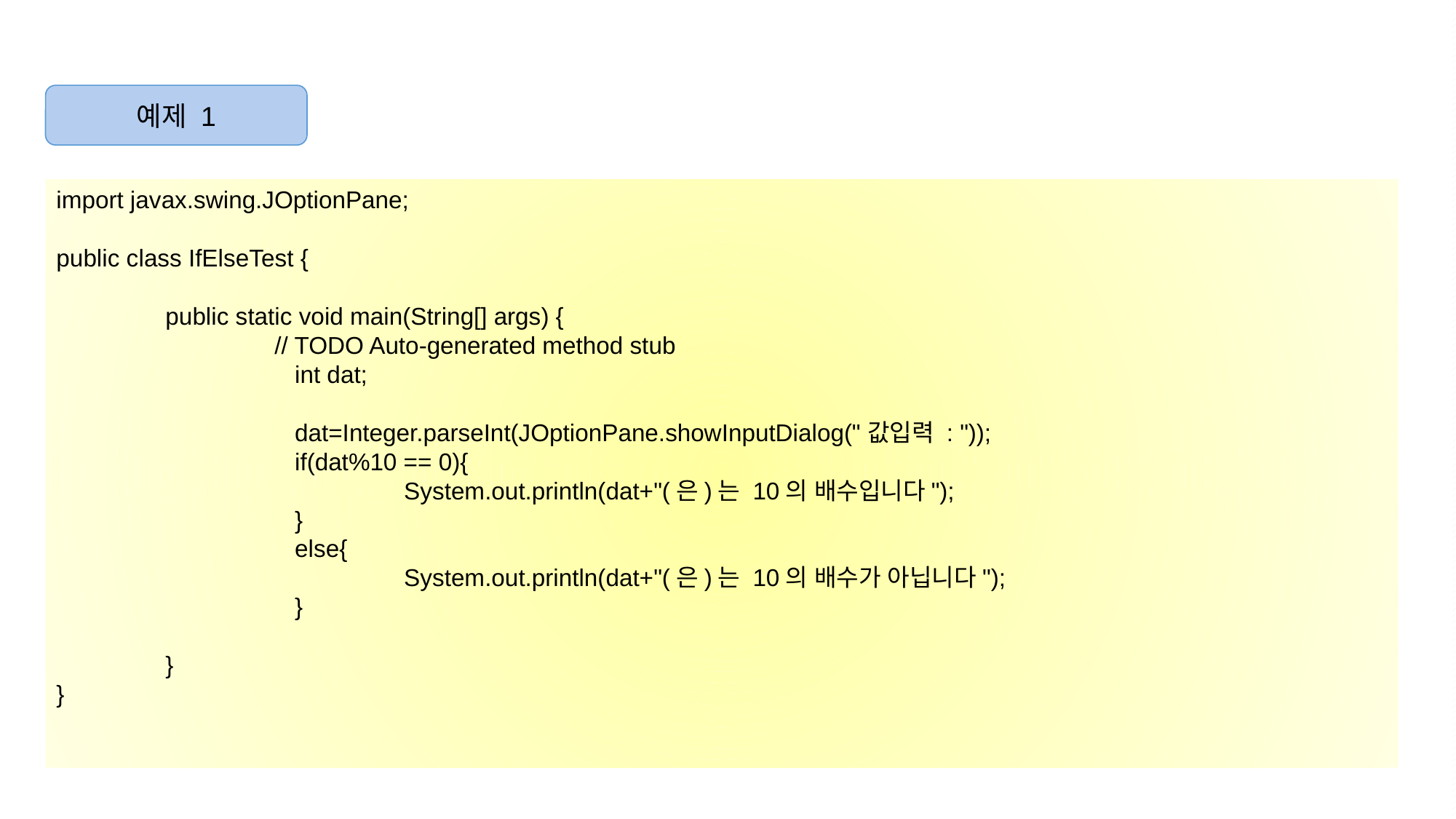

예제 1
import javax.swing.JOptionPane;

public class IfElseTest {

	public static void main(String[] args) {
		// TODO Auto-generated method stub
		   int dat;

		   dat=Integer.parseInt(JOptionPane.showInputDialog("값입력 : "));
		   if(dat%10 == 0){
			   System.out.println(dat+"(은)는 10의 배수입니다");
		   }
		   else{
			   System.out.println(dat+"(은)는 10의 배수가 아닙니다");
		   }

	}
}